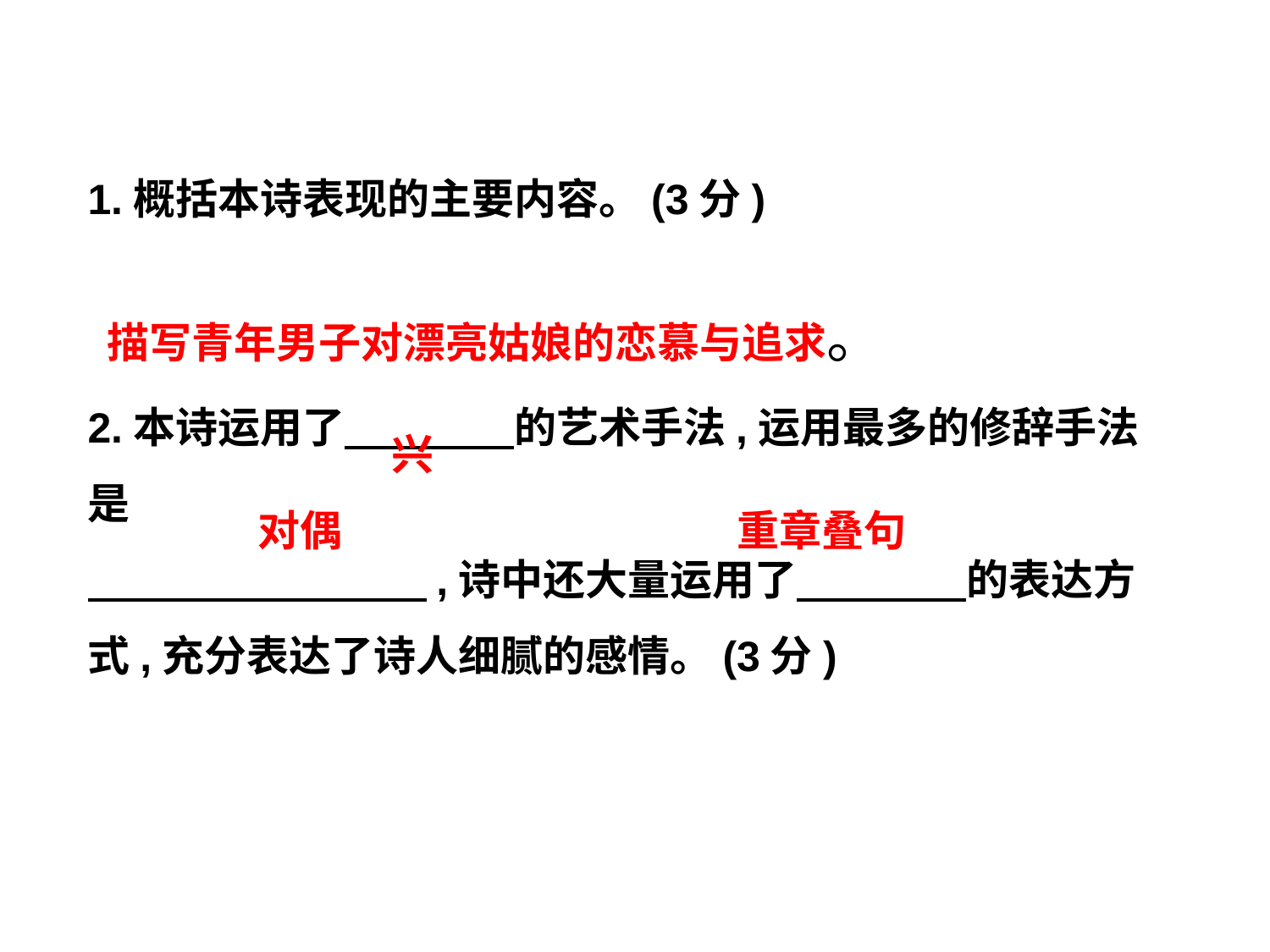

1.概括本诗表现的主要内容。(3分)

2.本诗运用了　　　　的艺术手法,运用最多的修辞手法是
　　　　　　　　,诗中还大量运用了　　　　的表达方式,充分表达了诗人细腻的感情。(3分)
描写青年男子对漂亮姑娘的恋慕与追求。
             兴
对偶　                                     重章叠句